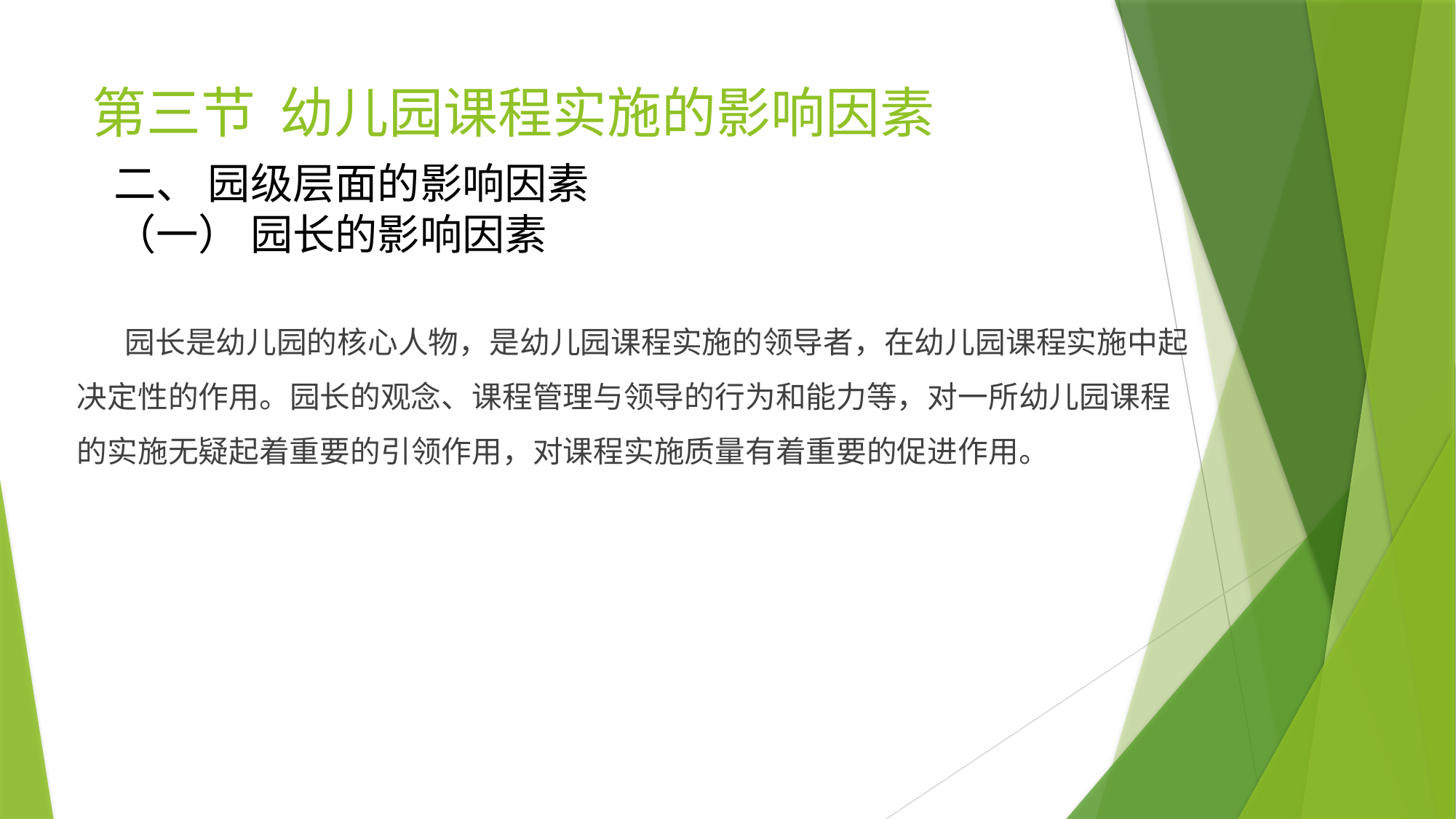

# 第三节  幼儿园课程实施的影响因素
二、 园级层面的影响因素
（一） 园长的影响因素
      园长是幼儿园的核心人物，是幼儿园课程实施的领导者，在幼儿园课程实施中起决定性的作用。园长的观念、课程管理与领导的行为和能力等，对一所幼儿园课程的实施无疑起着重要的引领作用，对课程实施质量有着重要的促进作用。